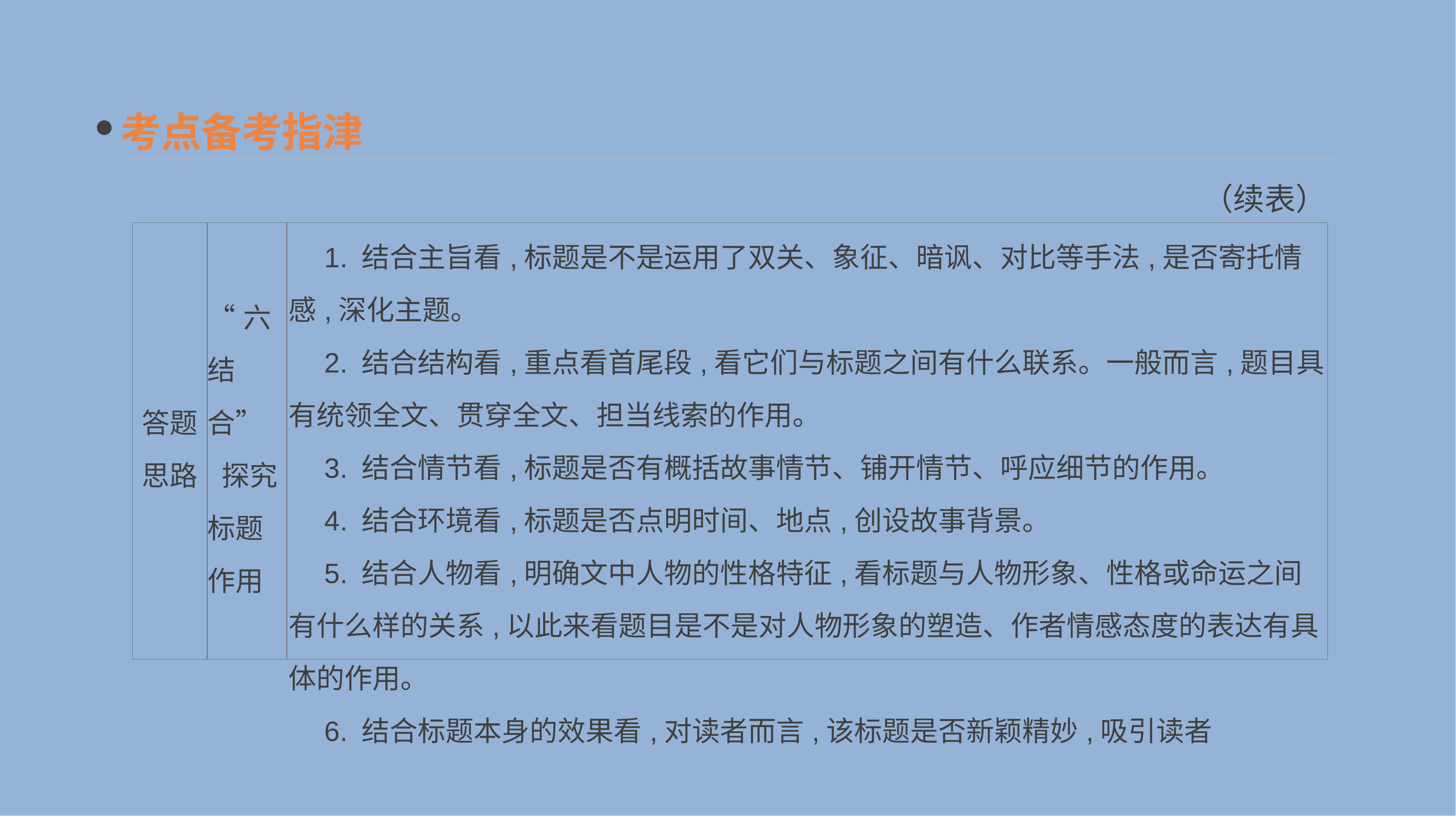

考点备考指津

（续表）
| 答题 思路 | “六 结合” 探究 标题 作用 | 1. 结合主旨看,标题是不是运用了双关、象征、暗讽、对比等手法,是否寄托情感,深化主题。 　2. 结合结构看,重点看首尾段,看它们与标题之间有什么联系。一般而言,题目具有统领全文、贯穿全文、担当线索的作用。 　3. 结合情节看,标题是否有概括故事情节、铺开情节、呼应细节的作用。 　4. 结合环境看,标题是否点明时间、地点,创设故事背景。 　5. 结合人物看,明确文中人物的性格特征,看标题与人物形象、性格或命运之间有什么样的关系,以此来看题目是不是对人物形象的塑造、作者情感态度的表达有具体的作用。 　6. 结合标题本身的效果看,对读者而言,该标题是否新颖精妙,吸引读者 |
| --- | --- | --- |